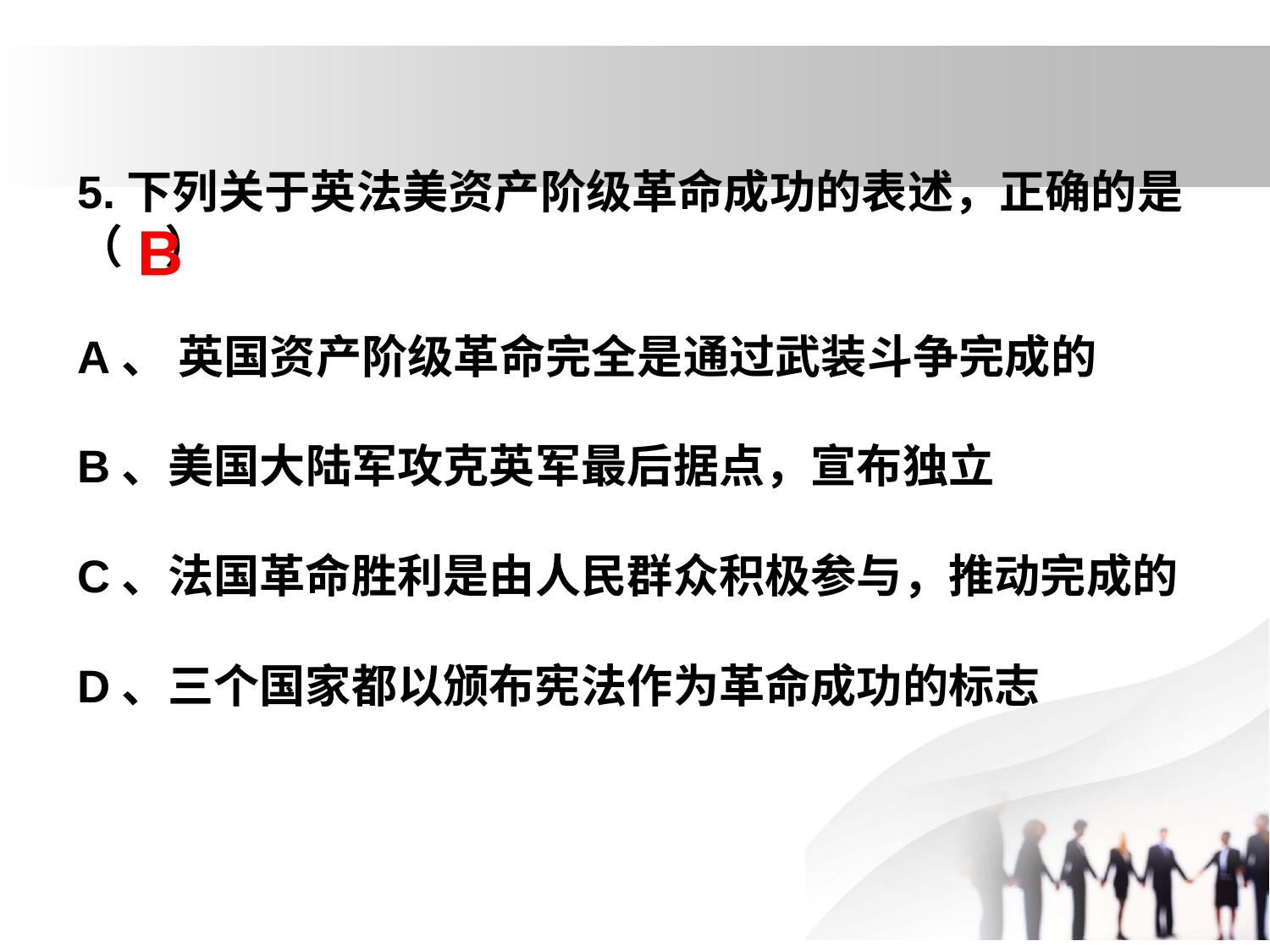

5.下列关于英法美资产阶级革命成功的表述，正确的是（    ）

A、 英国资产阶级革命完全是通过武装斗争完成的

B、美国大陆军攻克英军最后据点，宣布独立

C、法国革命胜利是由人民群众积极参与，推动完成的

D、三个国家都以颁布宪法作为革命成功的标志
B